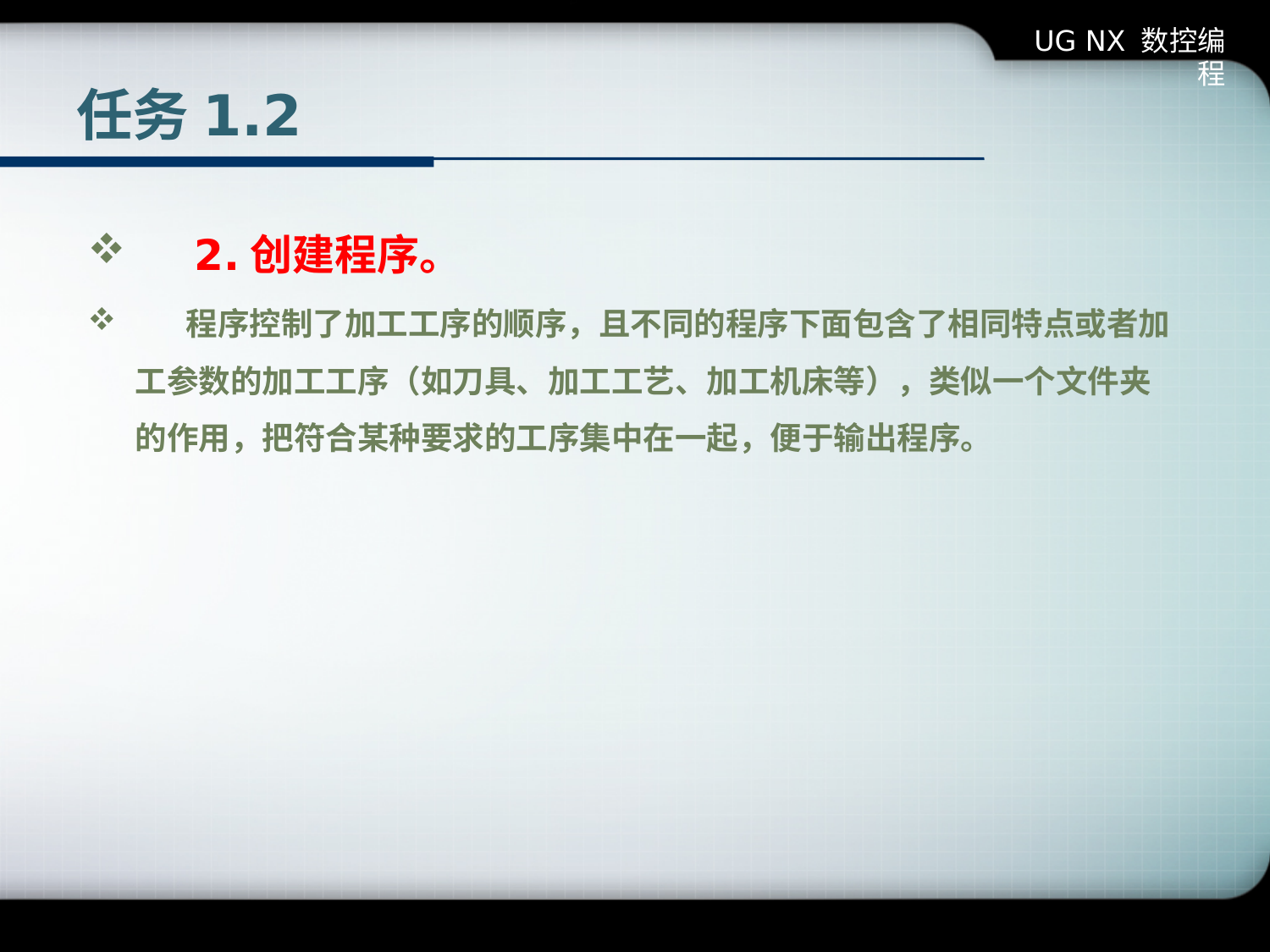

UG NX 数控编程
# 任务1.2
    2.创建程序。
      程序控制了加工工序的顺序，且不同的程序下面包含了相同特点或者加工参数的加工工序（如刀具、加工工艺、加工机床等），类似一个文件夹的作用，把符合某种要求的工序集中在一起，便于输出程序。